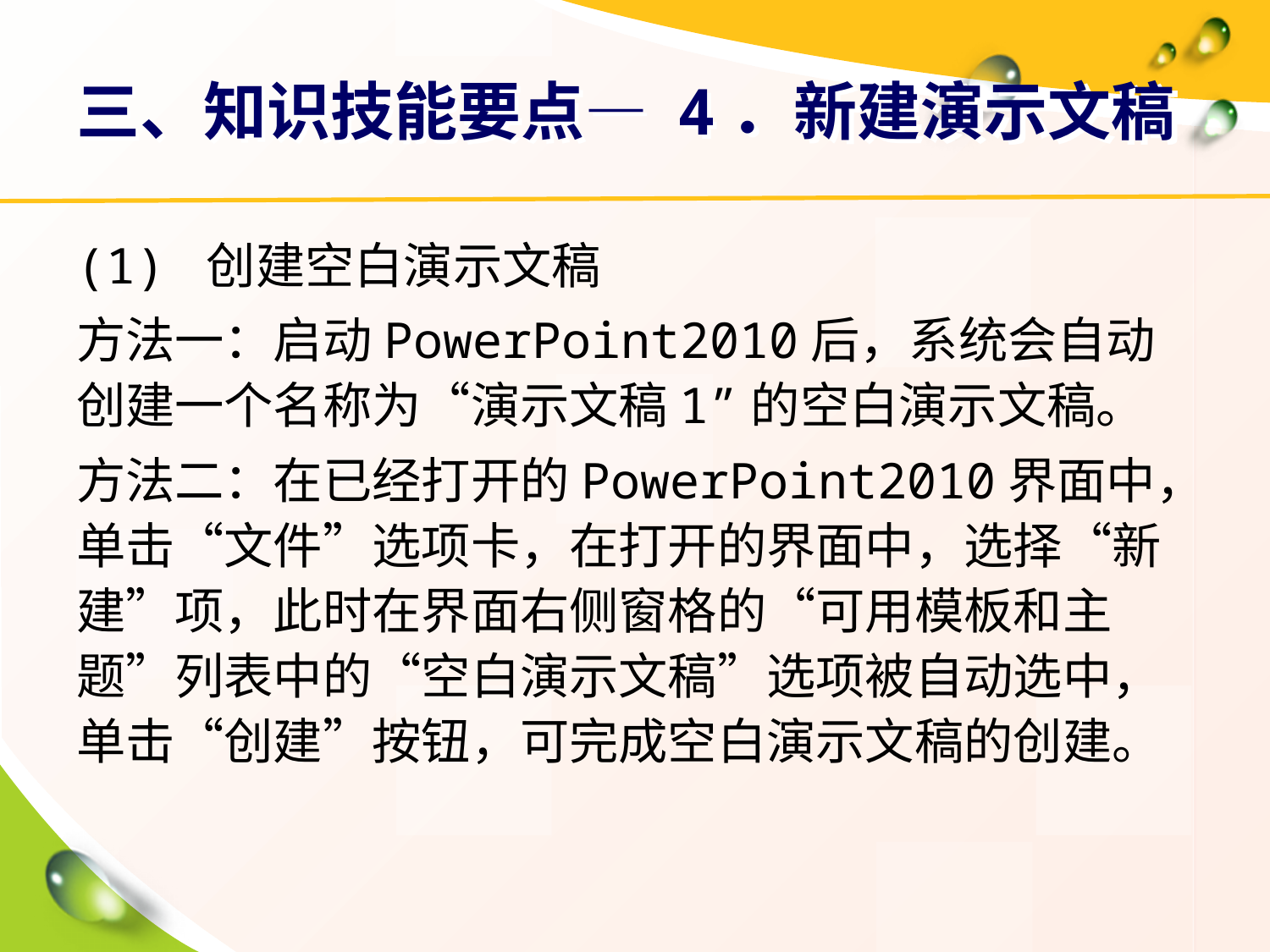

# 三、知识技能要点— 4．新建演示文稿
(1) 创建空白演示文稿
方法一：启动PowerPoint2010后，系统会自动创建一个名称为“演示文稿1”的空白演示文稿。
方法二：在已经打开的PowerPoint2010界面中，单击“文件”选项卡，在打开的界面中，选择“新建”项，此时在界面右侧窗格的“可用模板和主题”列表中的“空白演示文稿”选项被自动选中，单击“创建”按钮，可完成空白演示文稿的创建。